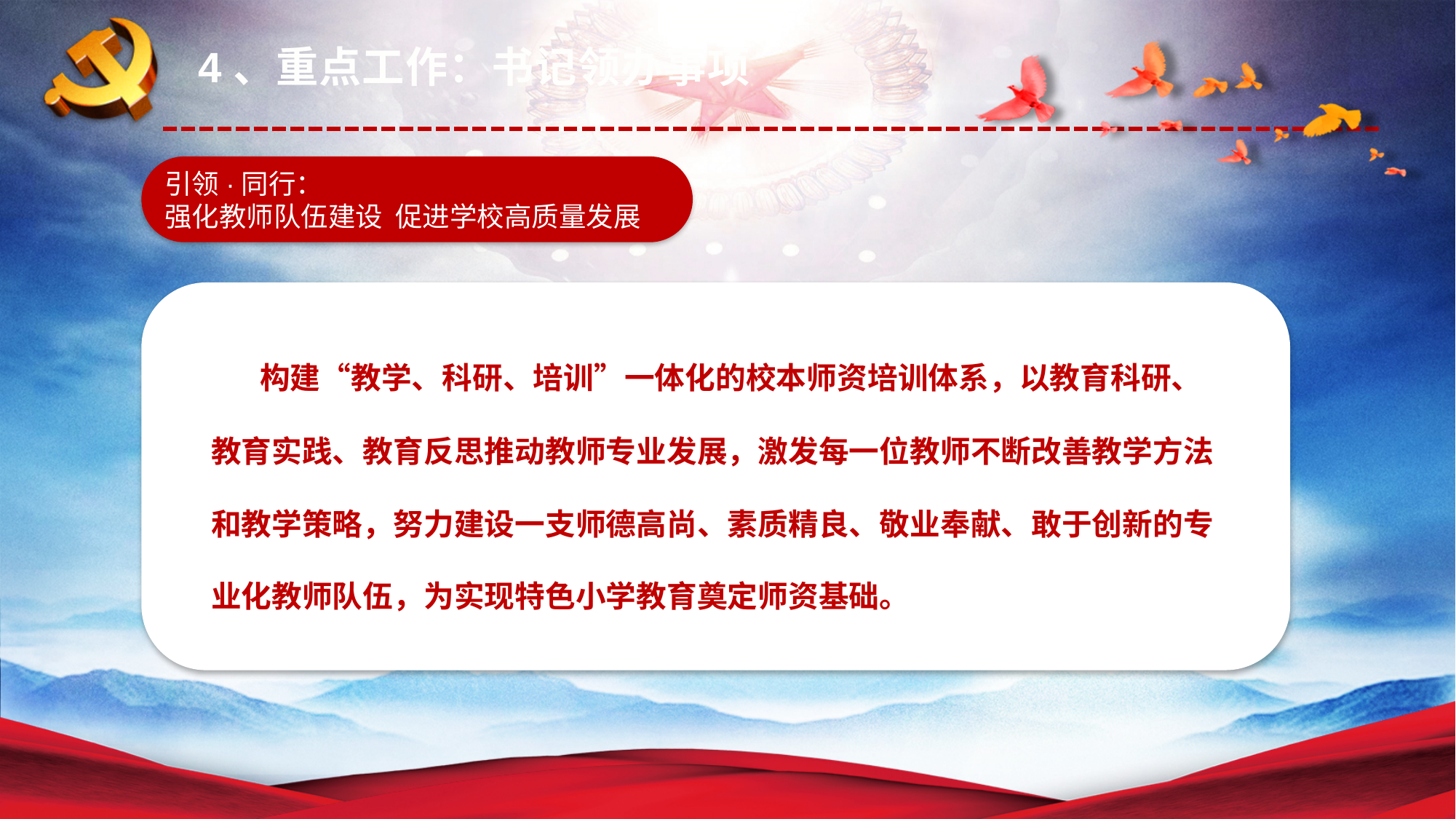

4、重点工作：书记领办事项
引领·同行：
强化教师队伍建设  促进学校高质量发展

      构建“教学、科研、培训”一体化的校本师资培训体系，以教育科研、教育实践、教育反思推动教师专业发展，激发每一位教师不断改善教学方法和教学策略，努力建设一支师德高尚、素质精良、敬业奉献、敢于创新的专业化教师队伍，为实现特色小学教育奠定师资基础。